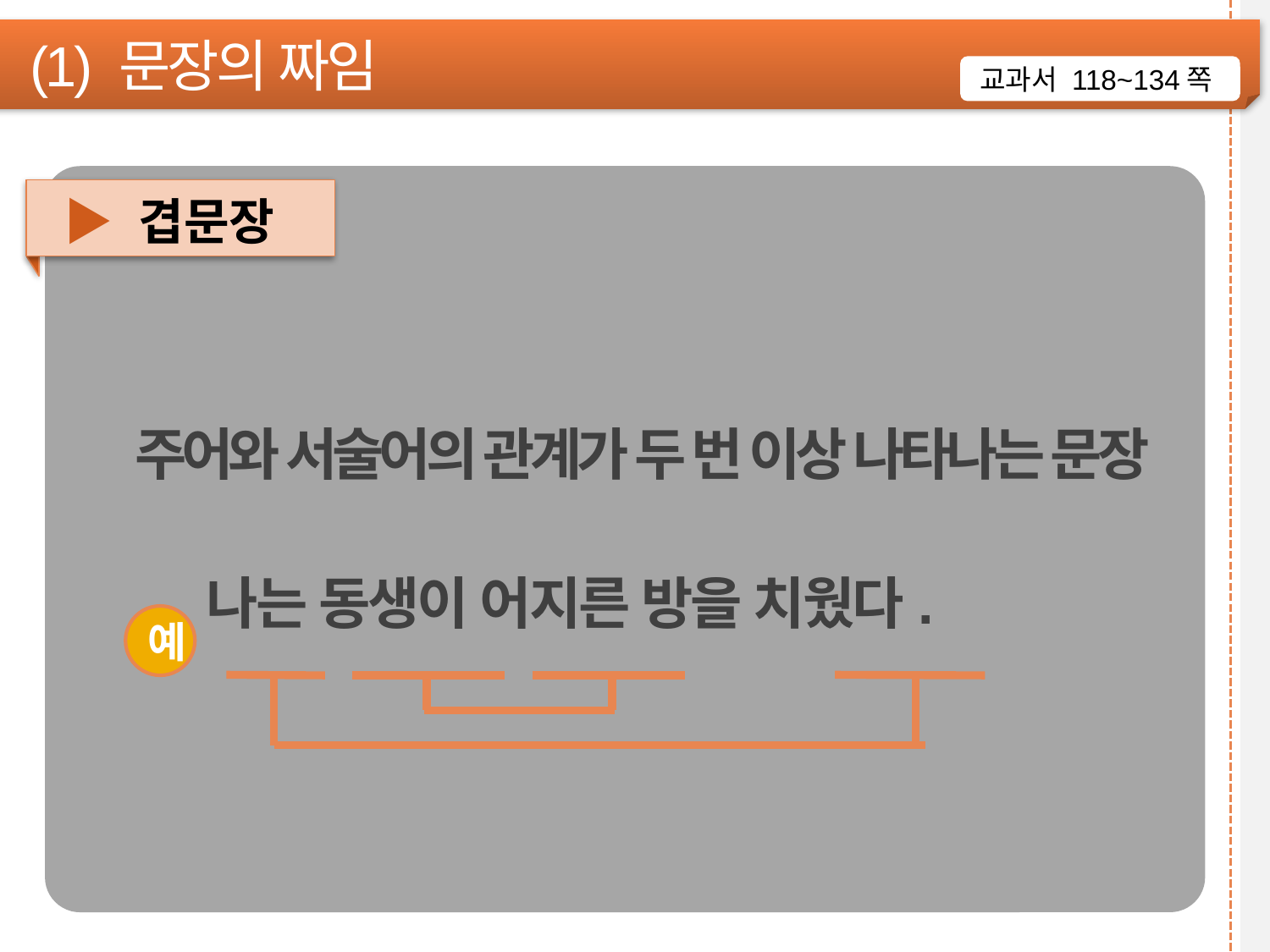

(1) 문장의 짜임
교과서 118~134쪽

▶ 겹문장

   주어와 서술어의 관계가 두 번 이상 나타나는 문장

        나는 동생이 어지른 방을 치웠다.
예